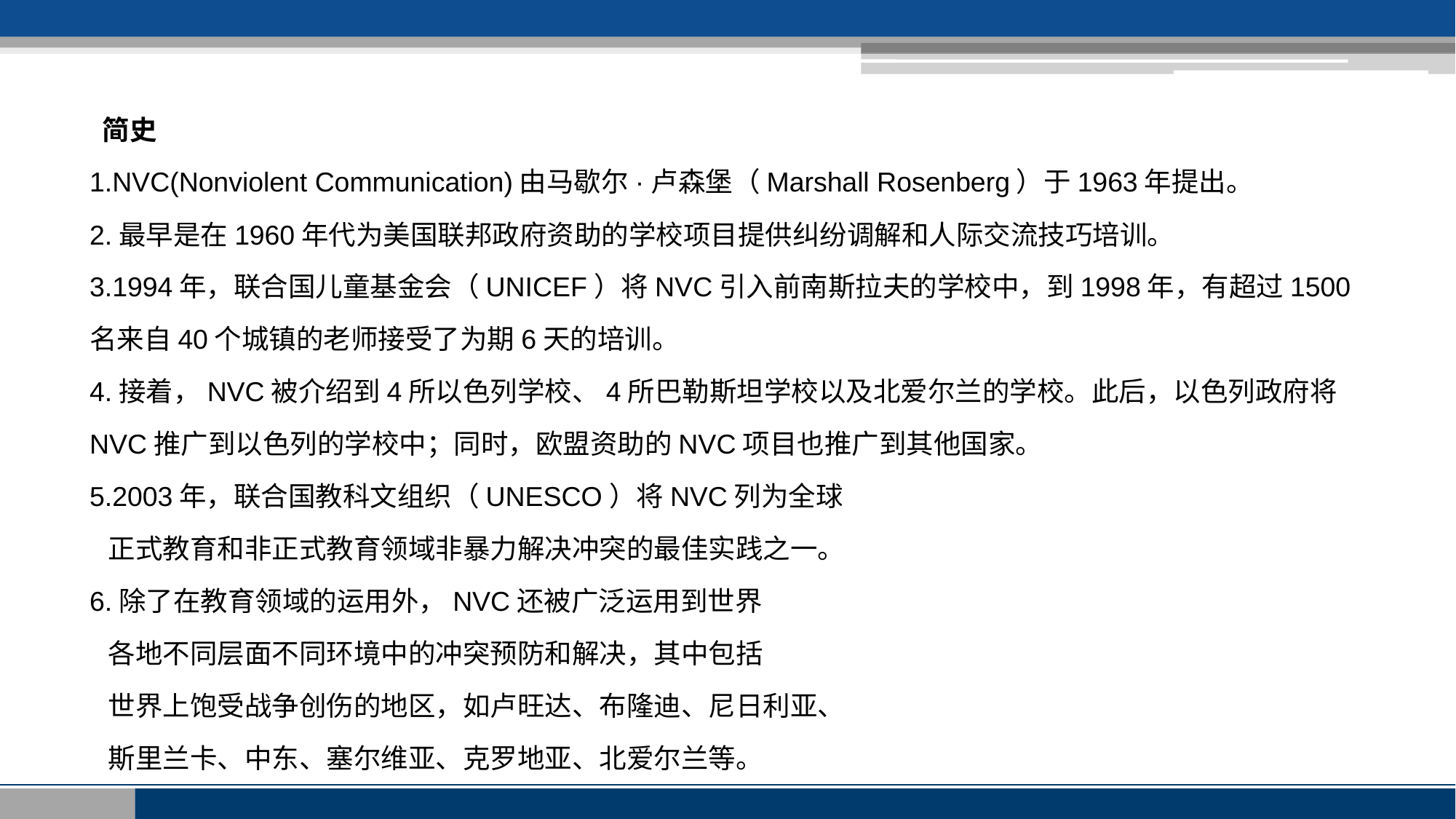

https://www.ypppt.com/
 简史
1.NVC(Nonviolent Communication)由马歇尔·卢森堡（Marshall Rosenberg）于1963年提出。
2.最早是在1960年代为美国联邦政府资助的学校项目提供纠纷调解和人际交流技巧培训。
3.1994年，联合国儿童基金会（UNICEF）将NVC引入前南斯拉夫的学校中，到1998年，有超过1500名来自40个城镇的老师接受了为期6天的培训。
4.接着，NVC被介绍到4所以色列学校、4所巴勒斯坦学校以及北爱尔兰的学校。此后，以色列政府将NVC推广到以色列的学校中；同时，欧盟资助的NVC项目也推广到其他国家。
5.2003年，联合国教科文组织（UNESCO）将NVC列为全球
  正式教育和非正式教育领域非暴力解决冲突的最佳实践之一。
6.除了在教育领域的运用外，NVC还被广泛运用到世界
  各地不同层面不同环境中的冲突预防和解决，其中包括
  世界上饱受战争创伤的地区，如卢旺达、布隆迪、尼日利亚、
  斯里兰卡、中东、塞尔维亚、克罗地亚、北爱尔兰等。